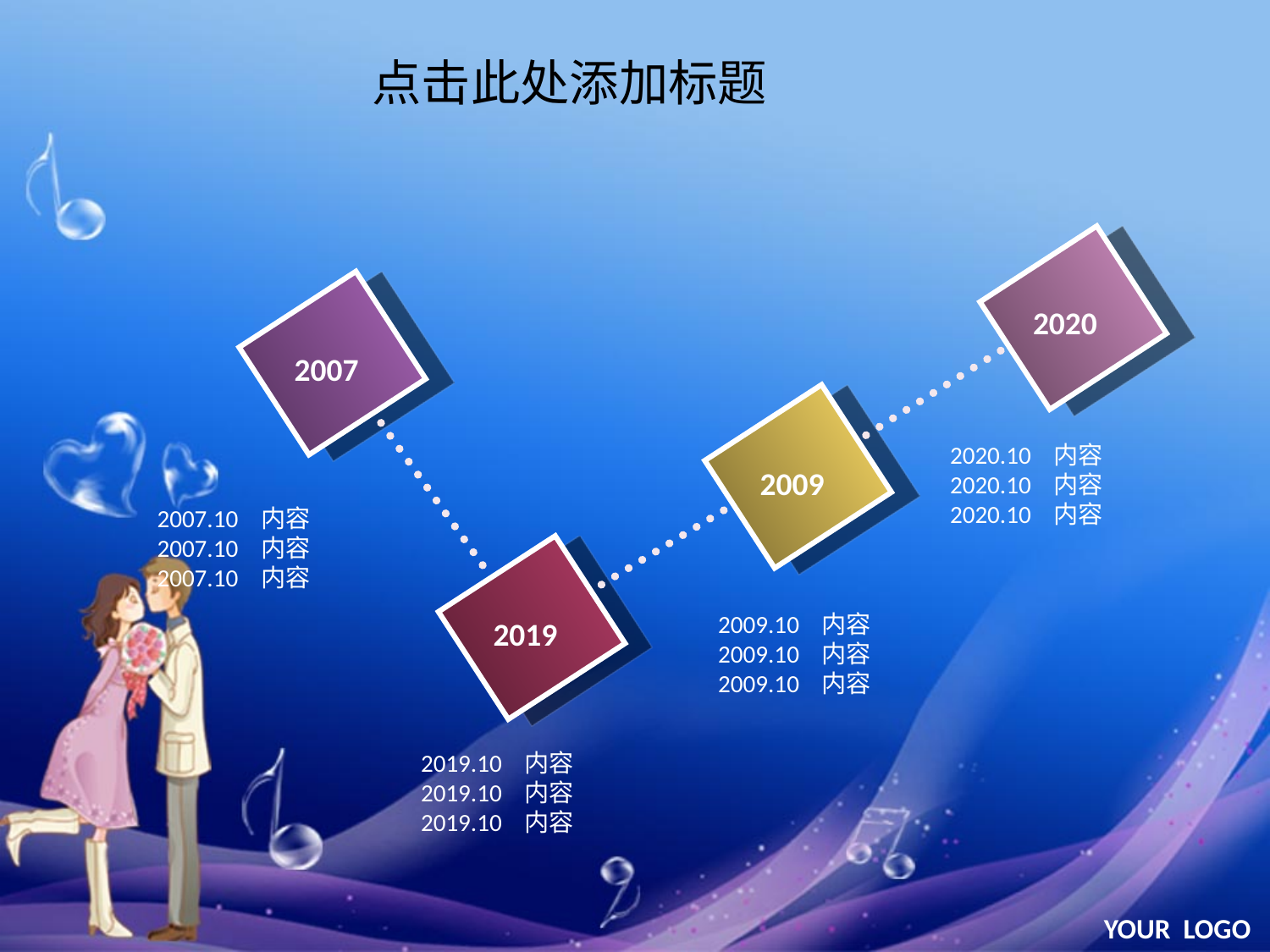

点击此处添加标题

2020
2007

2020.10   内容
2020.10   内容
2020.10   内容
2009
2007.10   内容
2007.10   内容
2007.10   内容

2009.10   内容
2009.10   内容
2009.10   内容
2019
2019.10   内容
2019.10   内容
2019.10   内容